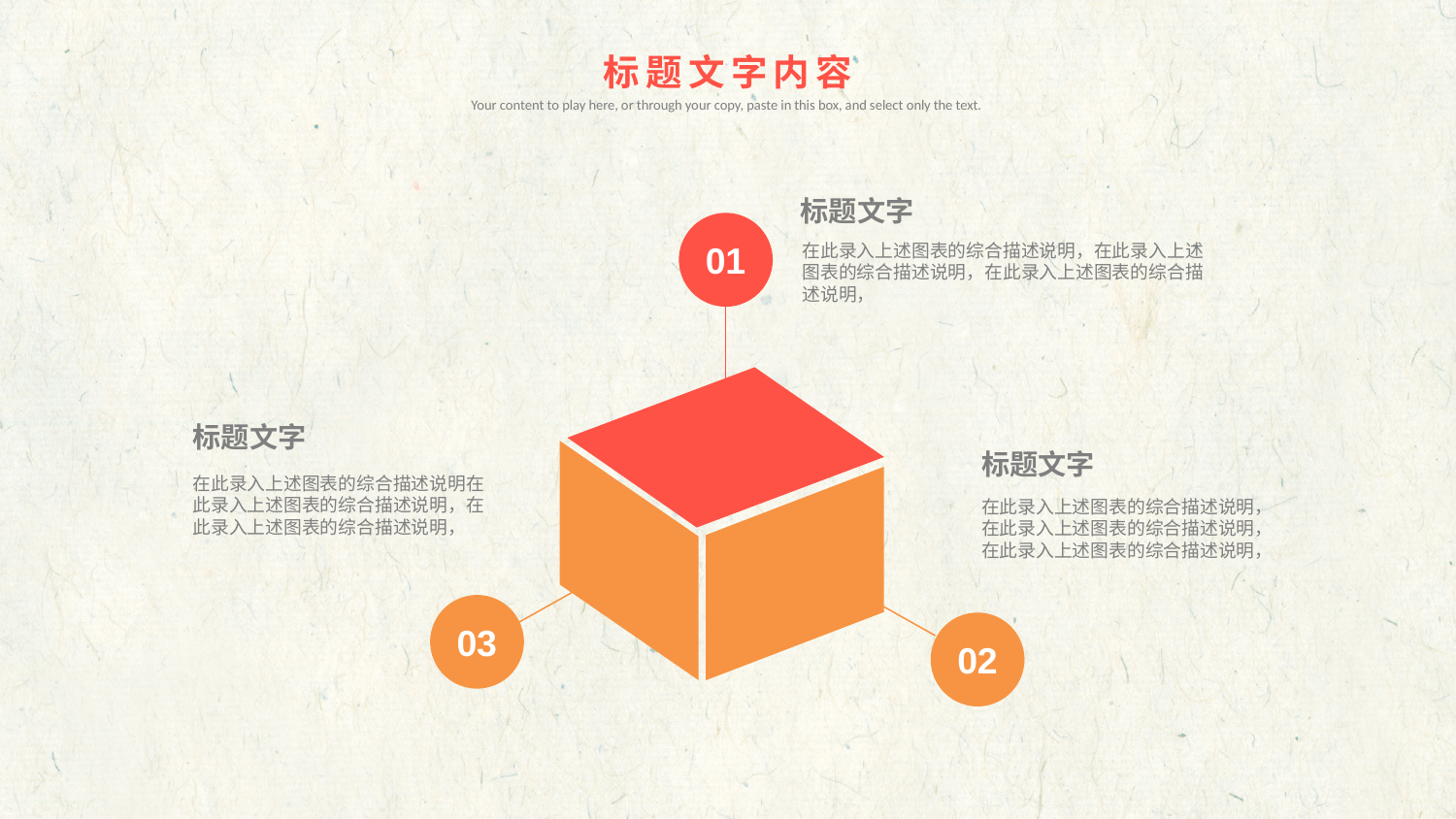

标题文字内容
Your content to play here, or through your copy, paste in this box, and select only the text.
标题文字

01
在此录入上述图表的综合描述说明，在此录入上述图表的综合描述说明，在此录入上述图表的综合描述说明，

标题文字
标题文字
在此录入上述图表的综合描述说明在此录入上述图表的综合描述说明，在此录入上述图表的综合描述说明，

在此录入上述图表的综合描述说明，在此录入上述图表的综合描述说明，在此录入上述图表的综合描述说明，

03

02